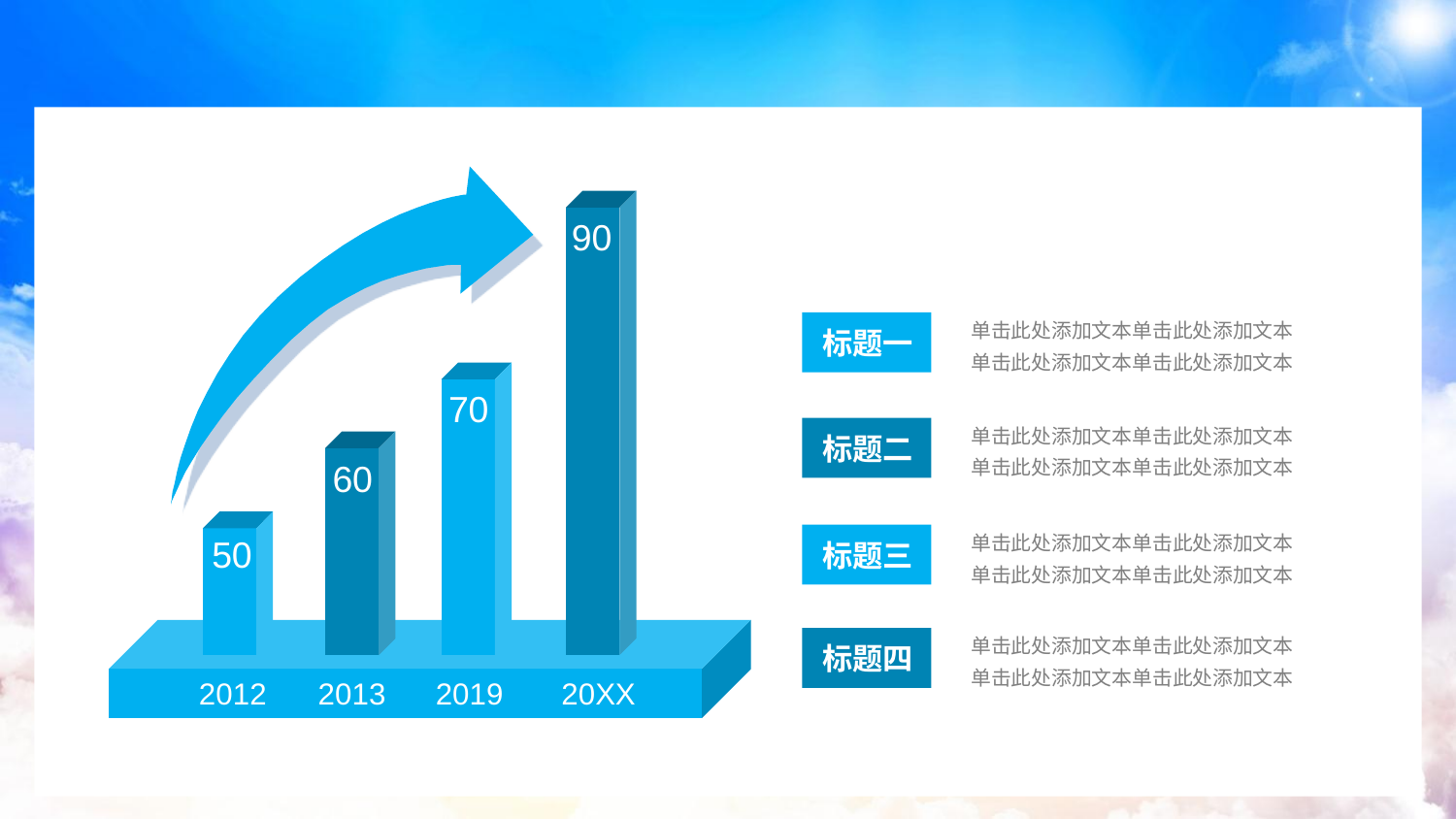

#

90
单击此处添加文本单击此处添加文本
单击此处添加文本单击此处添加文本

标题一
70

单击此处添加文本单击此处添加文本
单击此处添加文本单击此处添加文本

标题二
60

单击此处添加文本单击此处添加文本
单击此处添加文本单击此处添加文本

标题三
50

2012
2013
2019
20XX
单击此处添加文本单击此处添加文本
单击此处添加文本单击此处添加文本

标题四